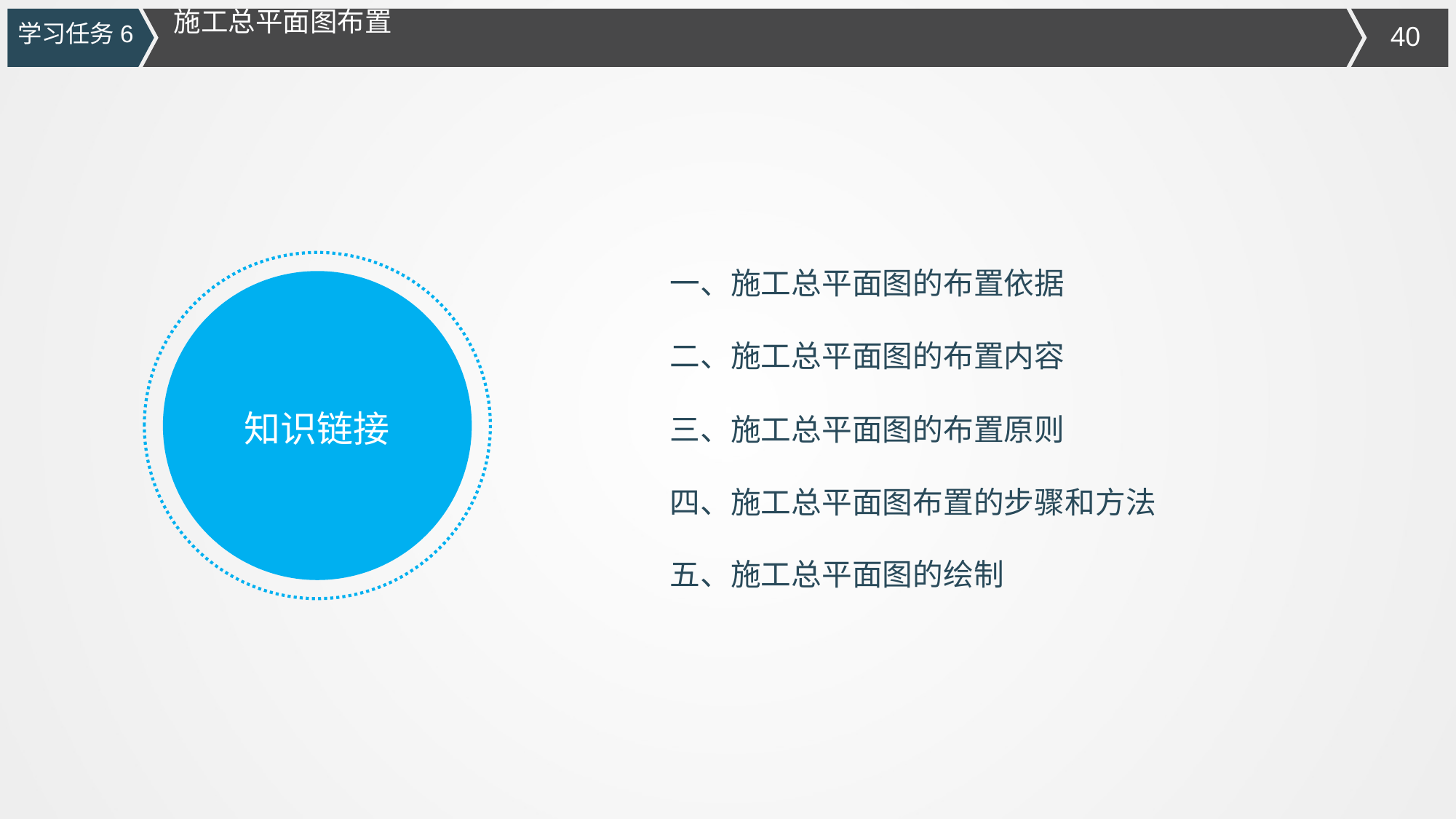

施工总平面图布置
学习任务6
一、施工总平面图的布置依据
二、施工总平面图的布置内容
三、施工总平面图的布置原则
四、施工总平面图布置的步骤和方法
五、施工总平面图的绘制

知识链接